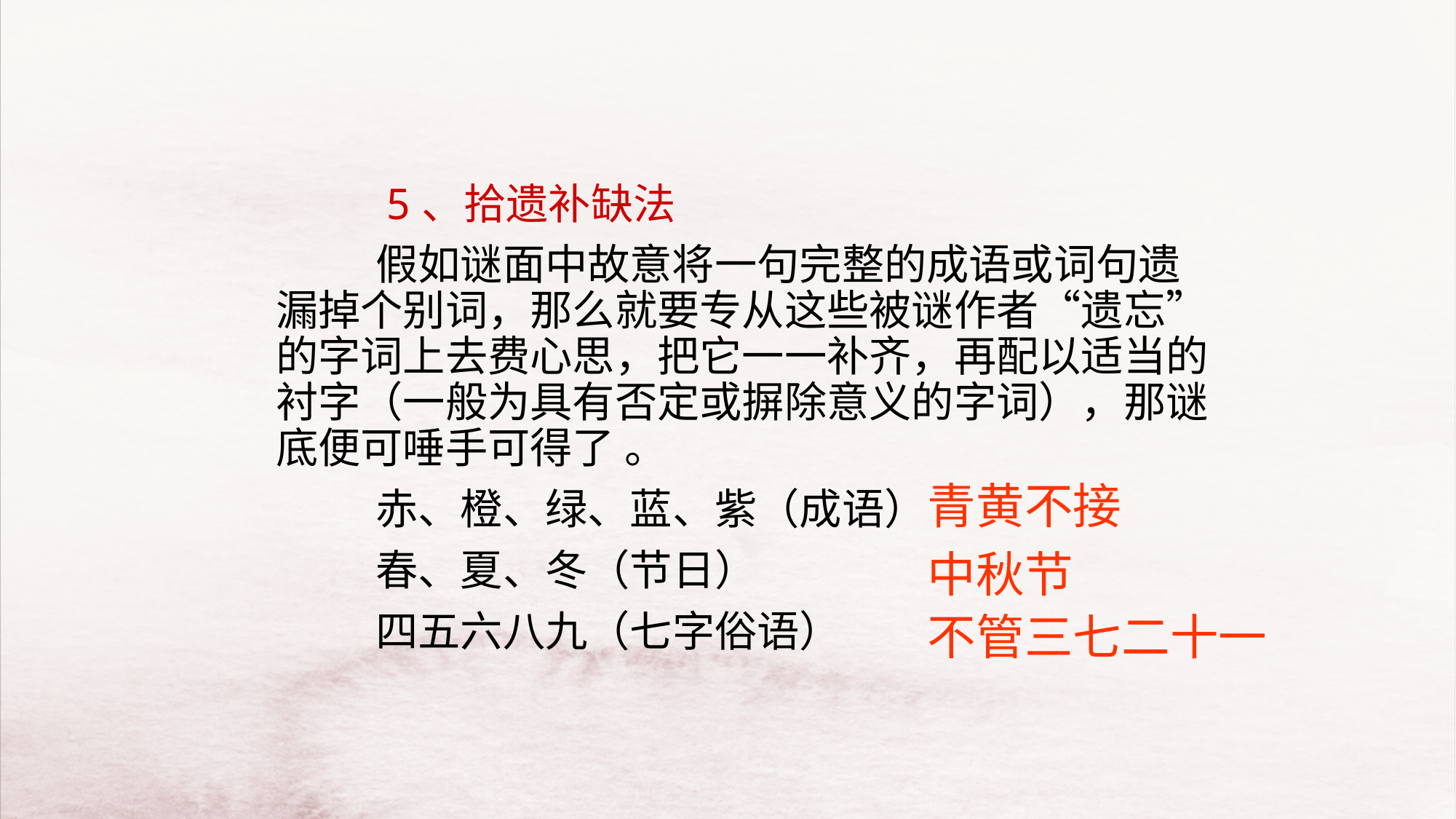

5、拾遗补缺法
　　　假如谜面中故意将一句完整的成语或词句遗漏掉个别词，那么就要专从这些被谜作者“遗忘”的字词上去费心思，把它一一补齐，再配以适当的衬字（一般为具有否定或摒除意义的字词），那谜底便可唾手可得了 。
　　　赤、橙、绿、蓝、紫（成语）
　　　春、夏、冬（节日）
　　　四五六八九（七字俗语）

青黄不接

中秋节

不管三七二十一